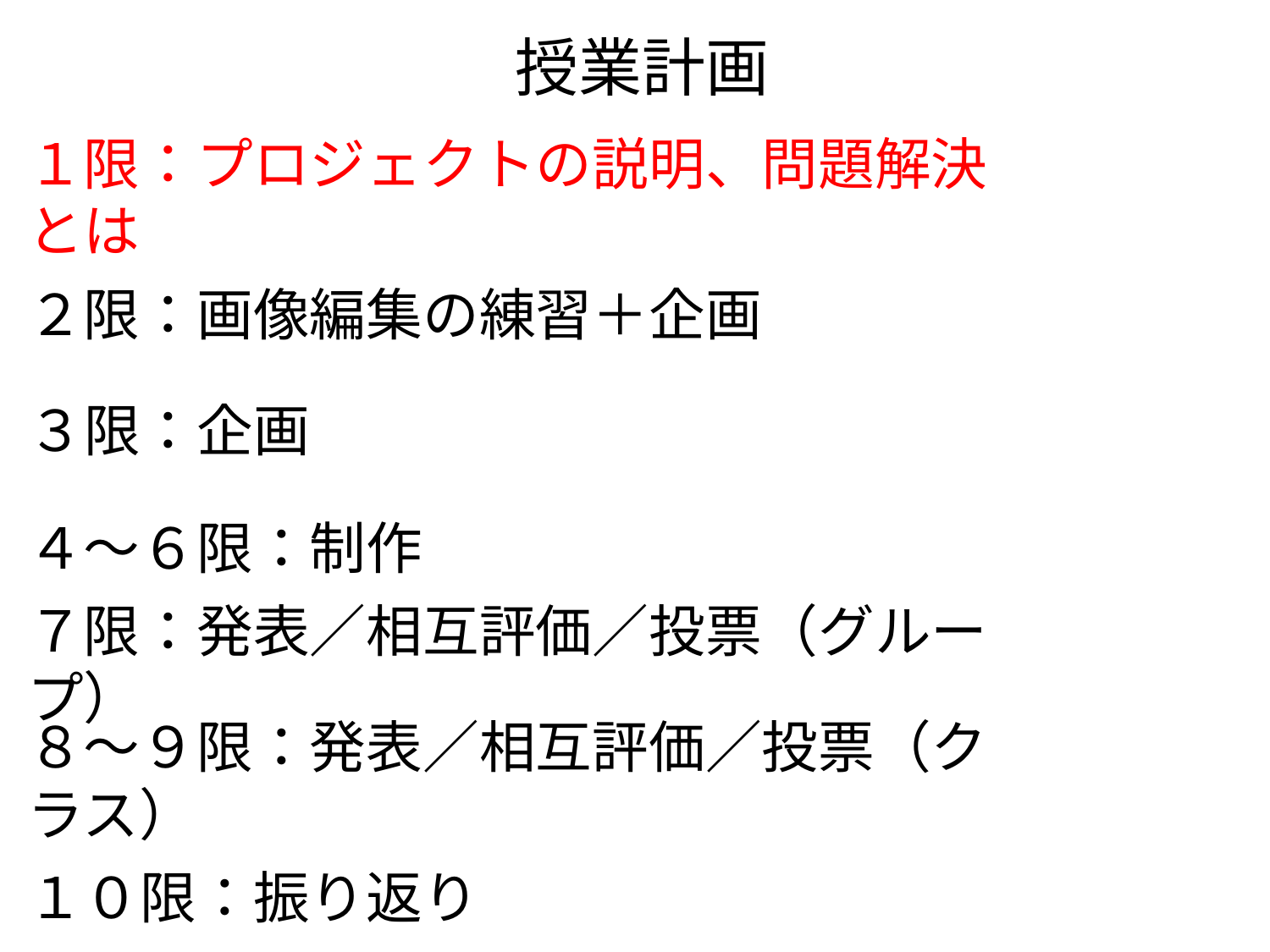

# 授業計画
１限：プロジェクトの説明、問題解決とは
２限：画像編集の練習＋企画
３限：企画
４～６限：制作
７限：発表／相互評価／投票（グループ）
８～９限：発表／相互評価／投票（クラス）
１０限：振り返り